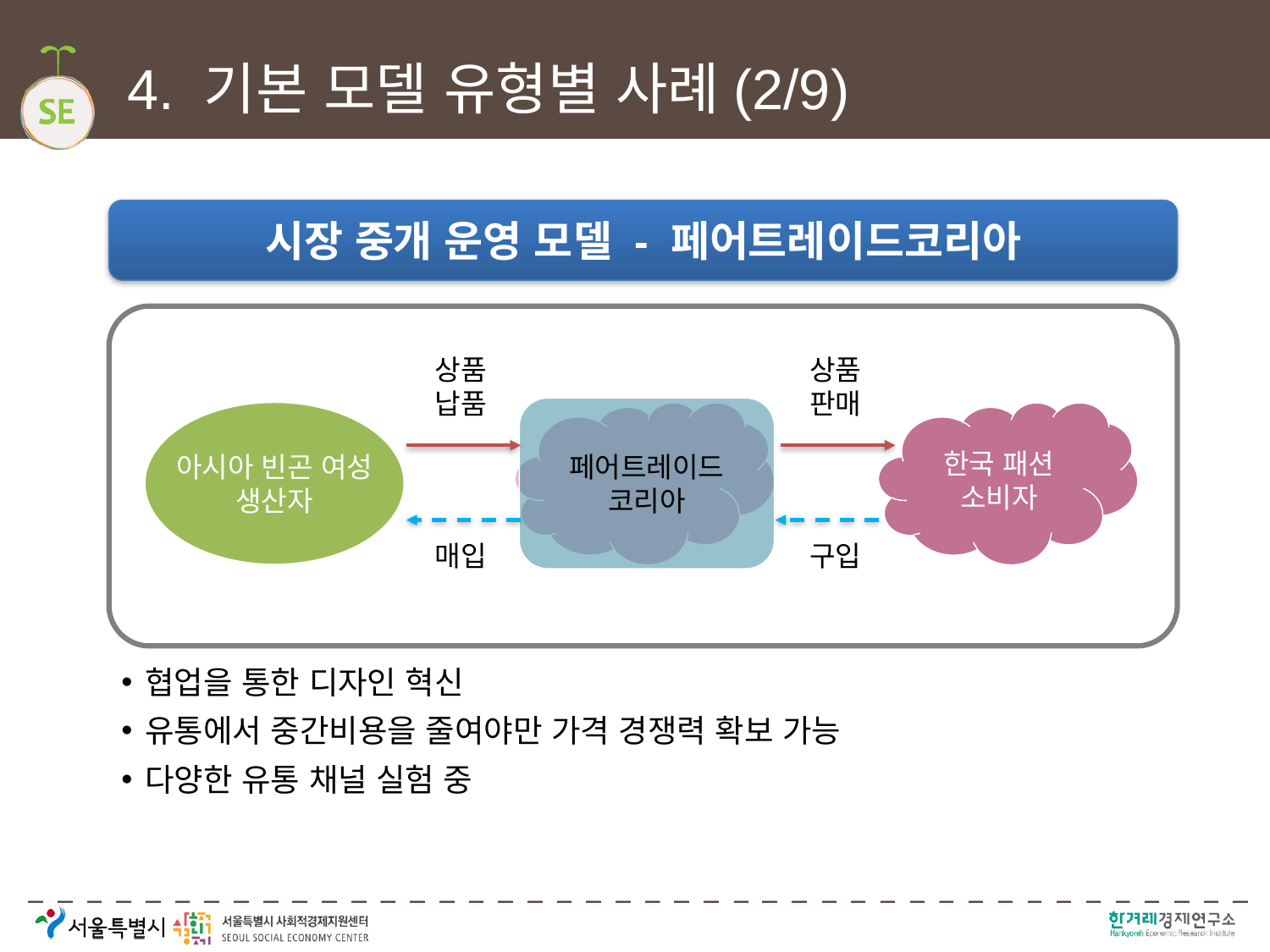

# 4. 기본 모델 유형별 사례(2/9)
시장 중개 운영 모델 - 페어트레이드코리아

상품
납품
상품
판매
페어트레이드
코리아
아시아 빈곤 여성
생산자

한국 패션
소비자
매입
구입
협업을 통한 디자인 혁신
유통에서 중간비용을 줄여야만 가격 경쟁력 확보 가능
다양한 유통 채널 실험 중